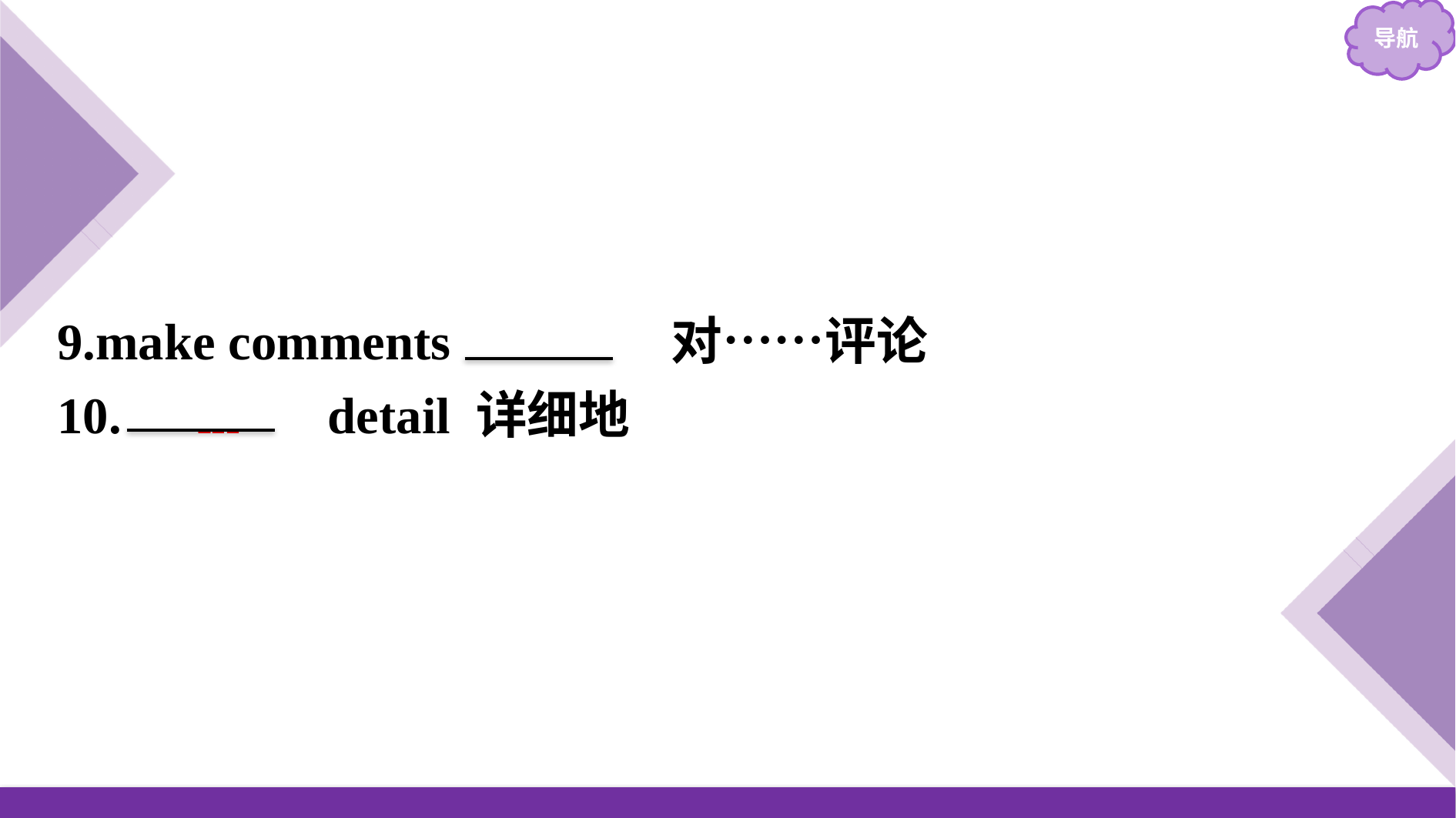

9.make comments 　on　 对……评论
10.　in　 detail 详细地